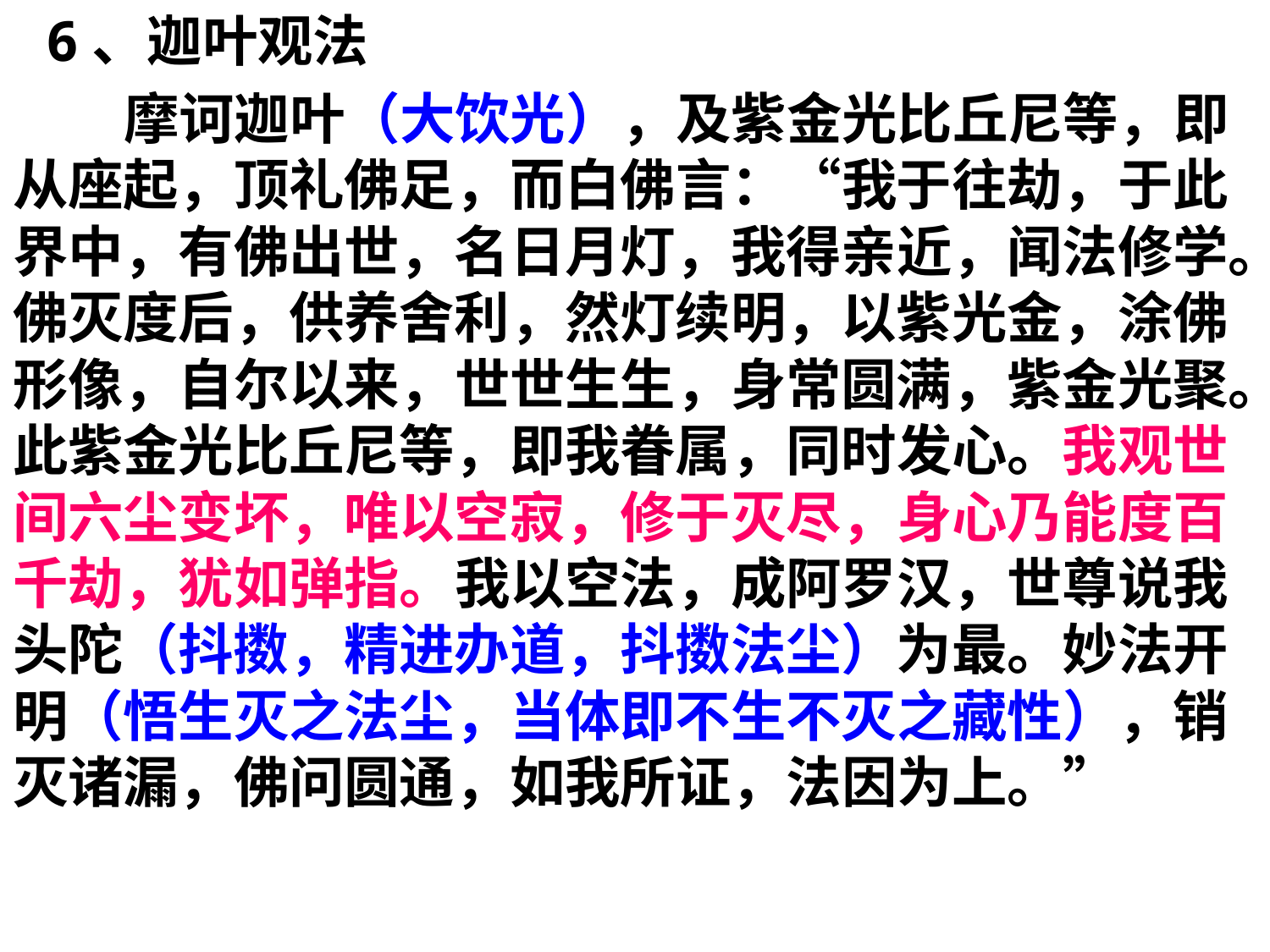

6、迦叶观法
        摩诃迦叶（大饮光），及紫金光比丘尼等，即从座起，顶礼佛足，而白佛言：“我于往劫，于此界中，有佛出世，名日月灯，我得亲近，闻法修学。佛灭度后，供养舍利，然灯续明，以紫光金，涂佛形像，自尔以来，世世生生，身常圆满，紫金光聚。此紫金光比丘尼等，即我眷属，同时发心。我观世间六尘变坏，唯以空寂，修于灭尽，身心乃能度百千劫，犹如弹指。我以空法，成阿罗汉，世尊说我头陀（抖擞，精进办道，抖擞法尘）为最。妙法开明（悟生灭之法尘，当体即不生不灭之藏性），销灭诸漏，佛问圆通，如我所证，法因为上。”